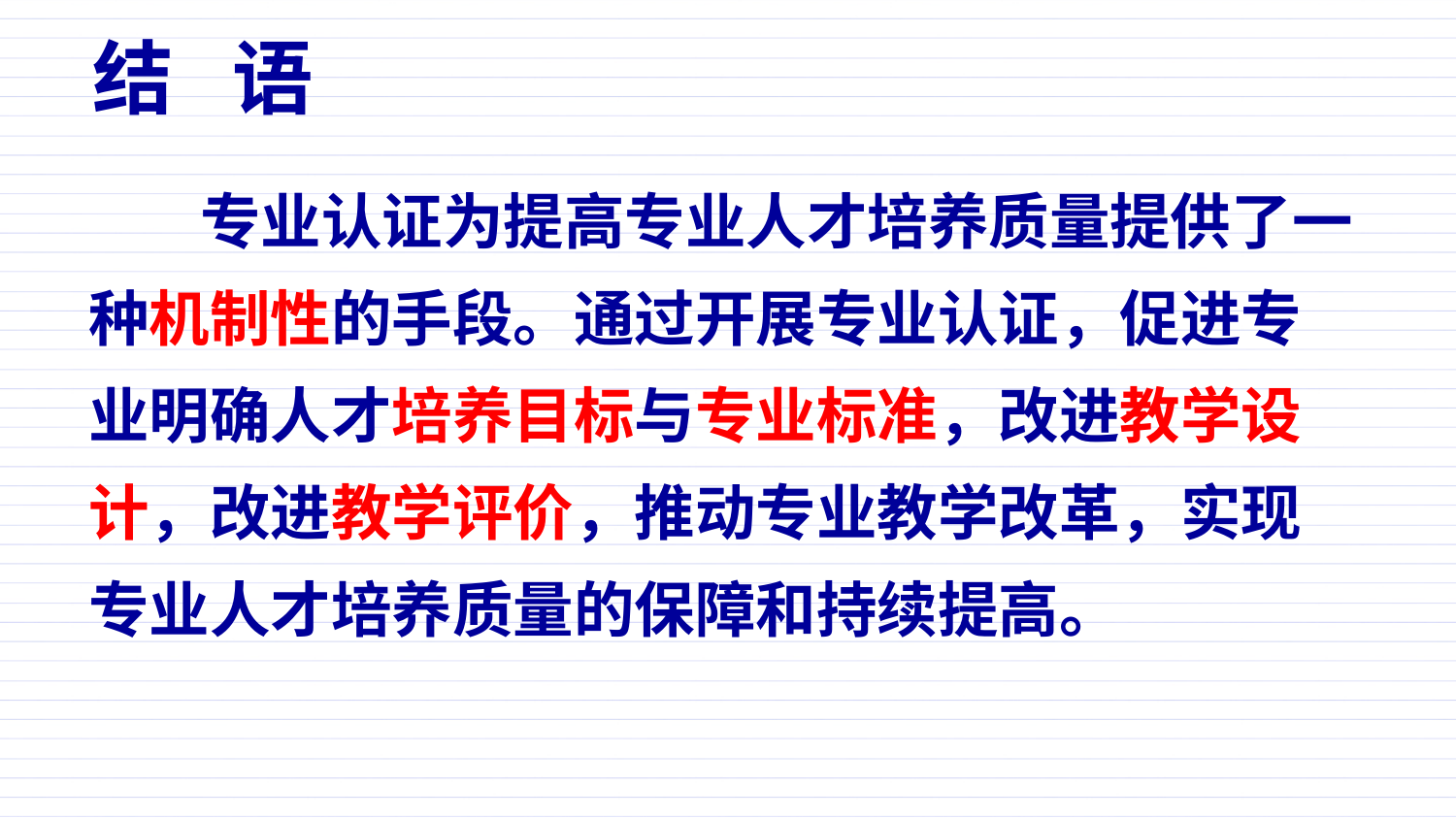

结   语
       专业认证为提高专业人才培养质量提供了一种机制性的手段。通过开展专业认证，促进专业明确人才培养目标与专业标准，改进教学设计，改进教学评价，推动专业教学改革，实现专业人才培养质量的保障和持续提高。